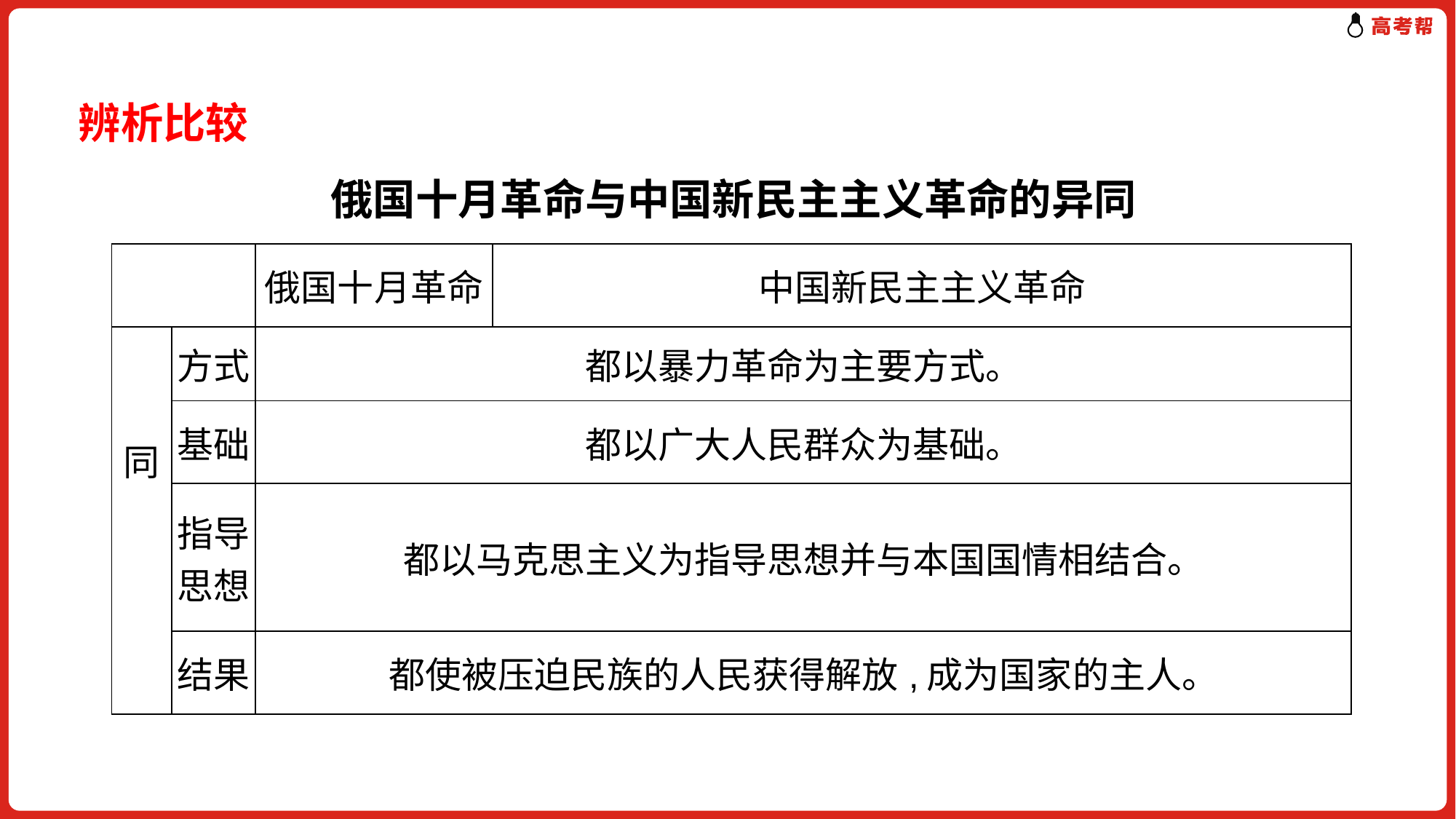

辨析比较
俄国十月革命与中国新民主主义革命的异同
|  |  | 俄国十月革命 | 中国新民主主义革命 |
| --- | --- | --- | --- |
| 同 | 方式 | 都以暴力革命为主要方式。 |  |
|  | 基础 | 都以广大人民群众为基础。 |  |
|  | 指导思想 | 都以马克思主义为指导思想并与本国国情相结合。 |  |
|  | 结果 | 都使被压迫民族的人民获得解放,成为国家的主人。 |  |